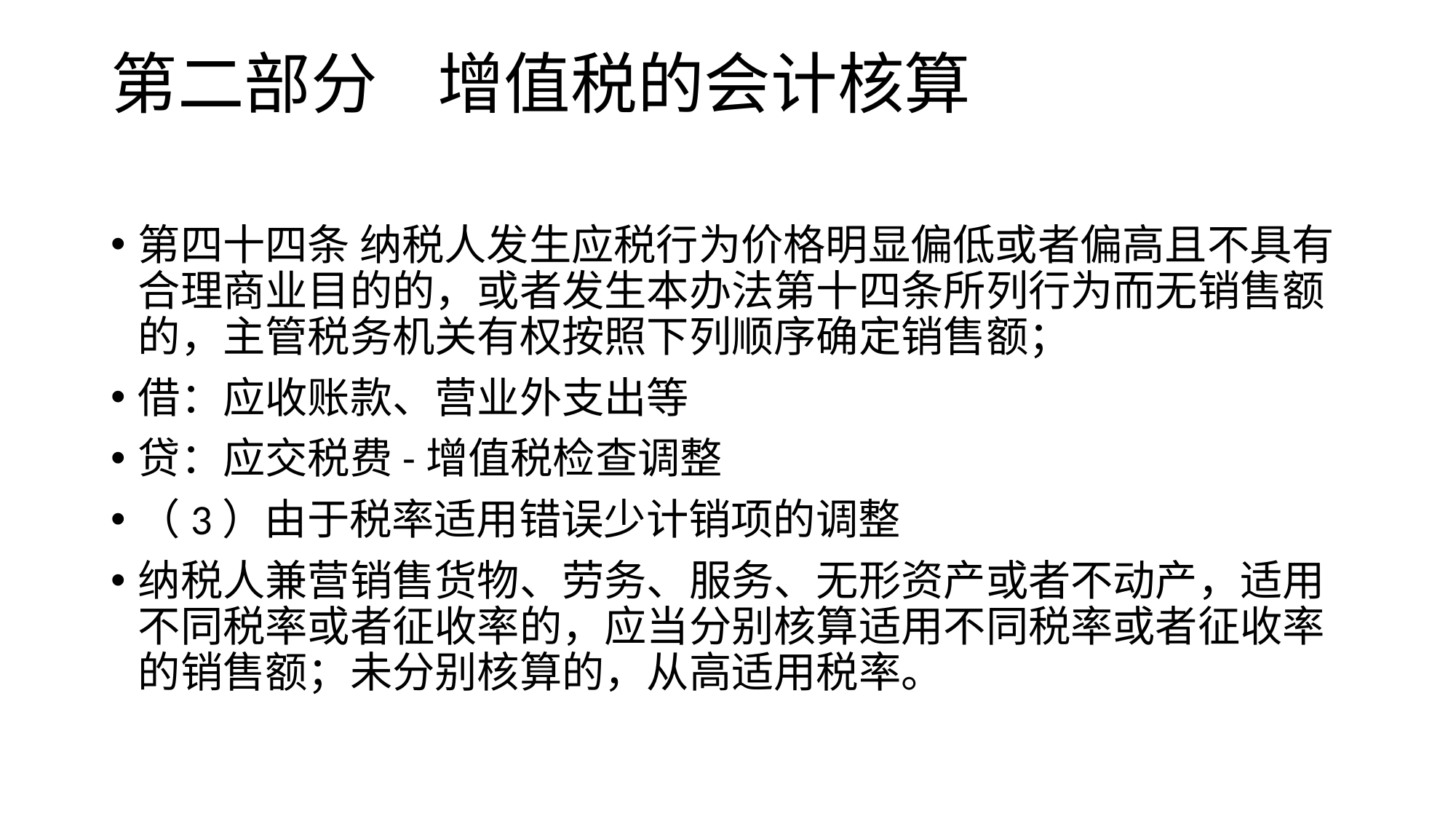

# 第二部分    增值税的会计核算

第四十四条 纳税人发生应税行为价格明显偏低或者偏高且不具有合理商业目的的，或者发生本办法第十四条所列行为而无销售额的，主管税务机关有权按照下列顺序确定销售额；
借：应收账款、营业外支出等
贷：应交税费-增值税检查调整
（3）由于税率适用错误少计销项的调整
纳税人兼营销售货物、劳务、服务、无形资产或者不动产，适用不同税率或者征收率的，应当分别核算适用不同税率或者征收率的销售额；未分别核算的，从高适用税率。